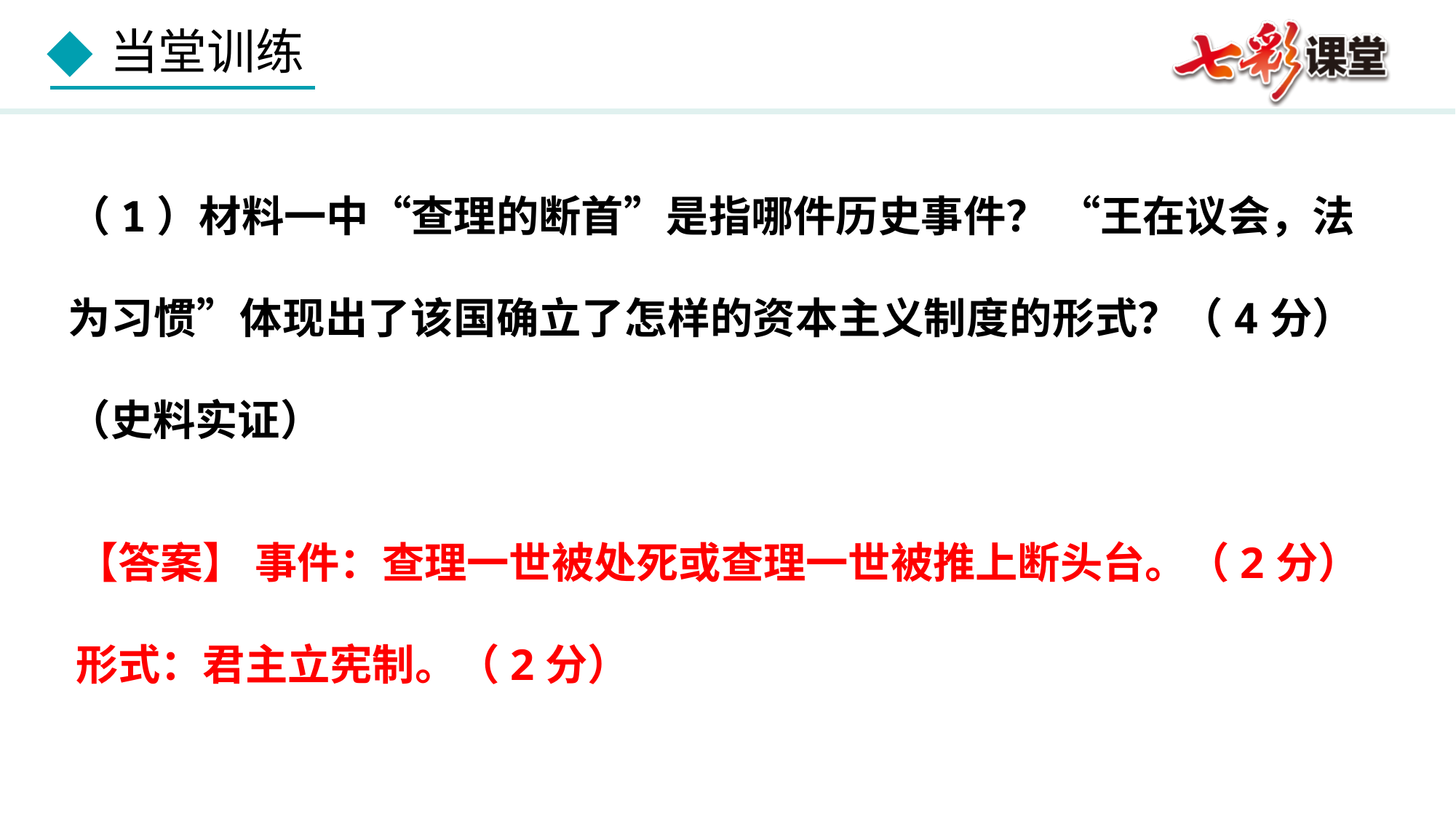

（1）材料一中“查理的断首”是指哪件历史事件？ “王在议会，法为习惯”体现出了该国确立了怎样的资本主义制度的形式？（4分）（史料实证）
【答案】 事件：查理一世被处死或查理一世被推上断头台。（2分）
形式：君主立宪制。（2分）